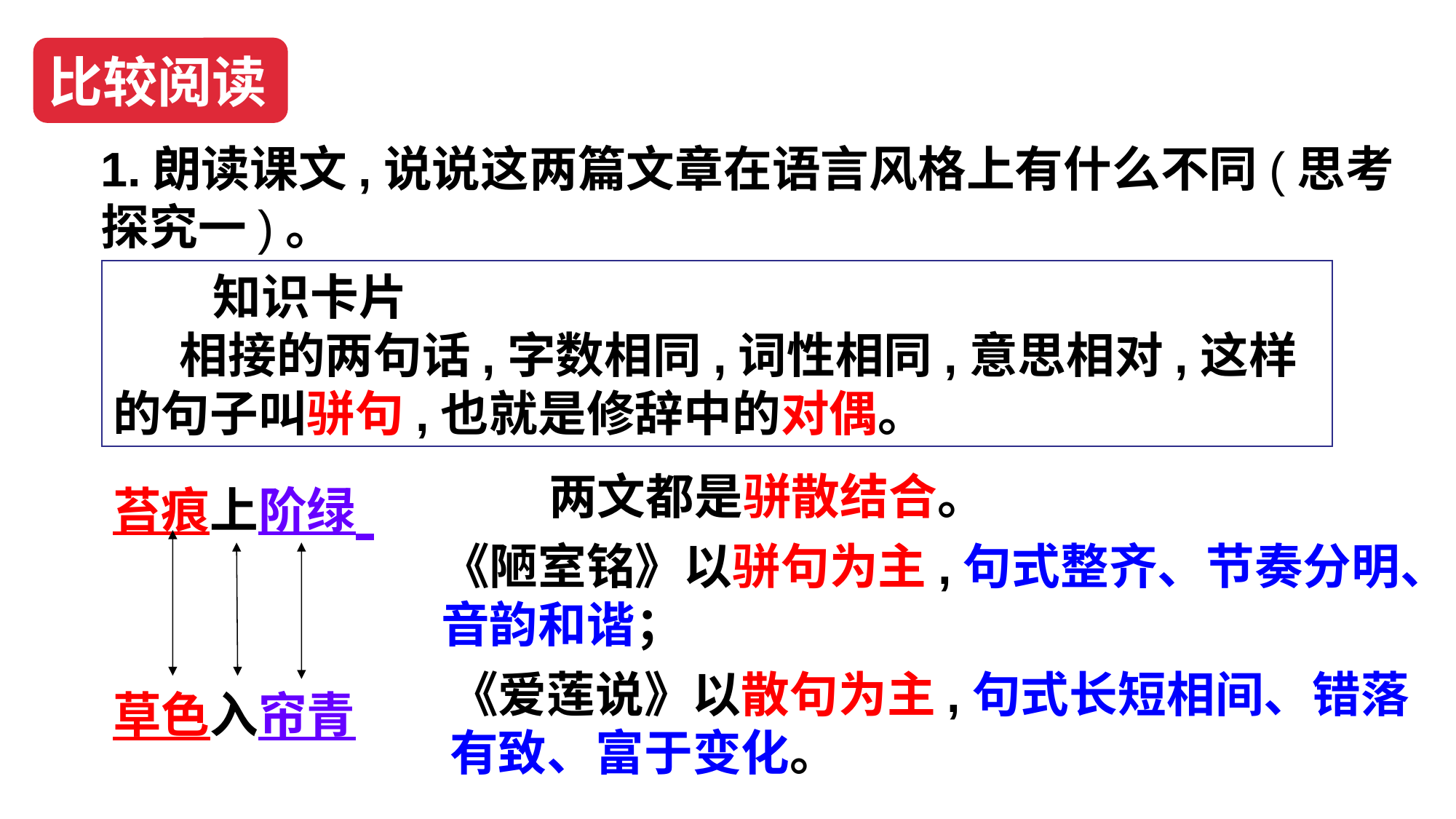

比较阅读
1.朗读课文,说说这两篇文章在语言风格上有什么不同(思考探究一)。
        知识卡片                                                                                         相接的两句话,字数相同,词性相同,意思相对,这样的句子叫骈句,也就是修辞中的对偶。
苔痕上阶绿
两文都是骈散结合。

《陋室铭》以骈句为主,句式整齐、节奏分明、音韵和谐；

《爱莲说》以散句为主,句式长短相间、错落有致、富于变化。
草色入帘青